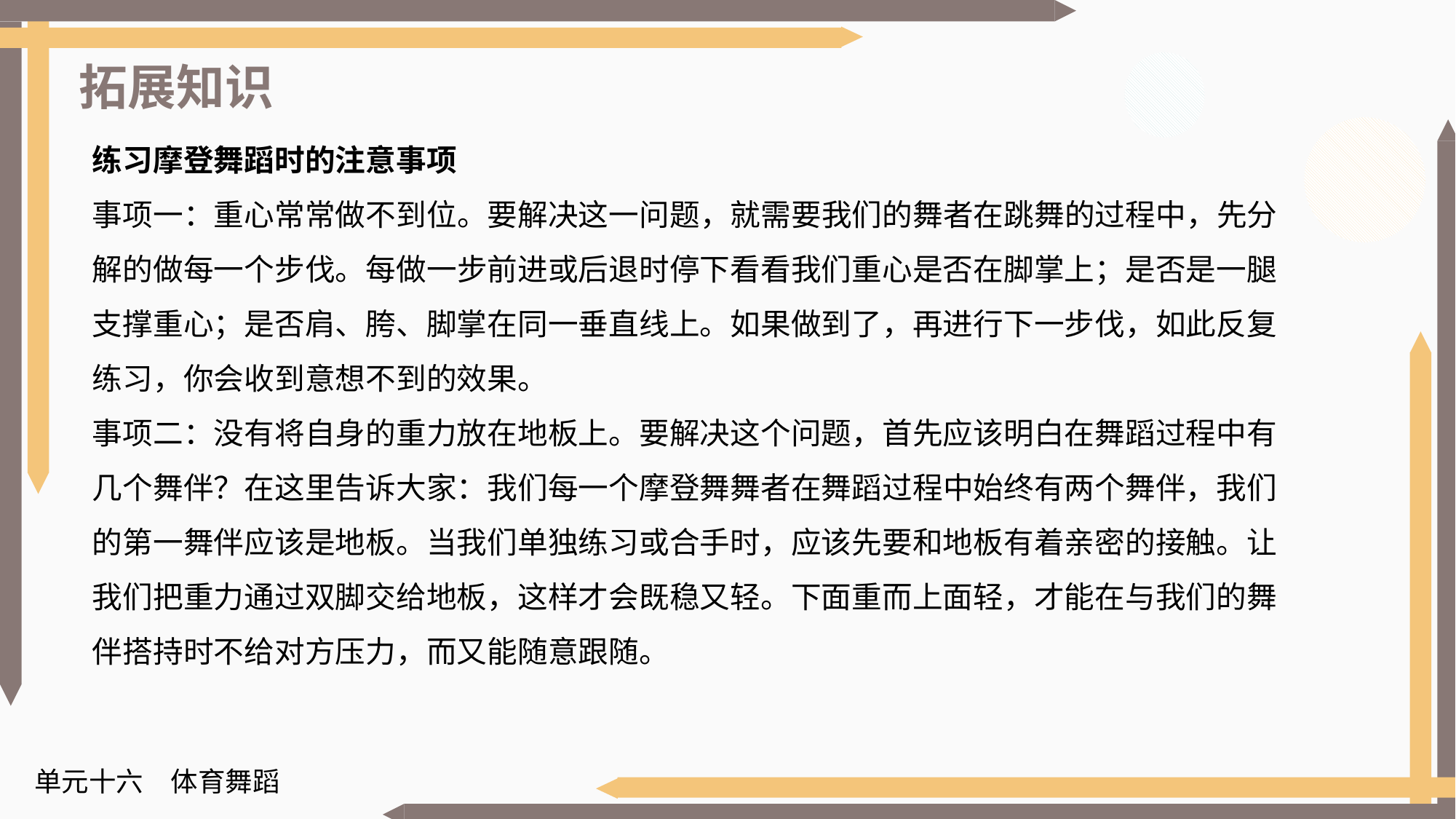

拓展知识

练习摩登舞蹈时的注意事项
事项一：重心常常做不到位。要解决这一问题，就需要我们的舞者在跳舞的过程中，先分解的做每一个步伐。每做一步前进或后退时停下看看我们重心是否在脚掌上；是否是一腿支撑重心；是否肩、胯、脚掌在同一垂直线上。如果做到了，再进行下一步伐，如此反复练习，你会收到意想不到的效果。
事项二：没有将自身的重力放在地板上。要解决这个问题，首先应该明白在舞蹈过程中有几个舞伴？在这里告诉大家：我们每一个摩登舞舞者在舞蹈过程中始终有两个舞伴，我们的第一舞伴应该是地板。当我们单独练习或合手时，应该先要和地板有着亲密的接触。让我们把重力通过双脚交给地板，这样才会既稳又轻。下面重而上面轻，才能在与我们的舞伴搭持时不给对方压力，而又能随意跟随。

单元十六　体育舞蹈